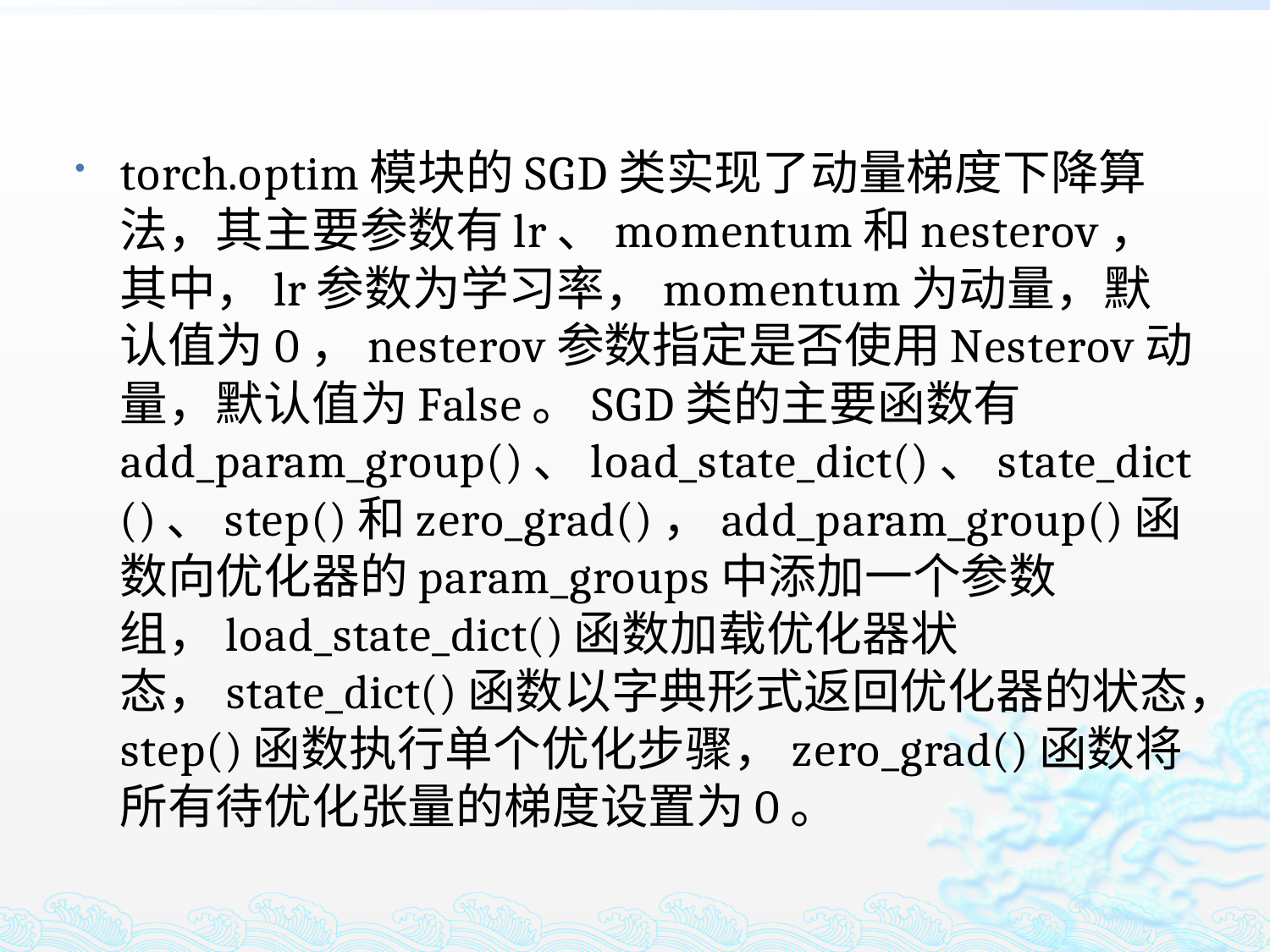

torch.optim模块的SGD类实现了动量梯度下降算法，其主要参数有lr、momentum和nesterov，其中，lr参数为学习率，momentum为动量，默认值为0，nesterov参数指定是否使用Nesterov动量，默认值为False。SGD类的主要函数有add_param_group()、load_state_dict()、state_dict()、step()和zero_grad()，add_param_group()函数向优化器的param_groups中添加一个参数组，load_state_dict()函数加载优化器状态，state_dict()函数以字典形式返回优化器的状态，step()函数执行单个优化步骤，zero_grad()函数将所有待优化张量的梯度设置为0。